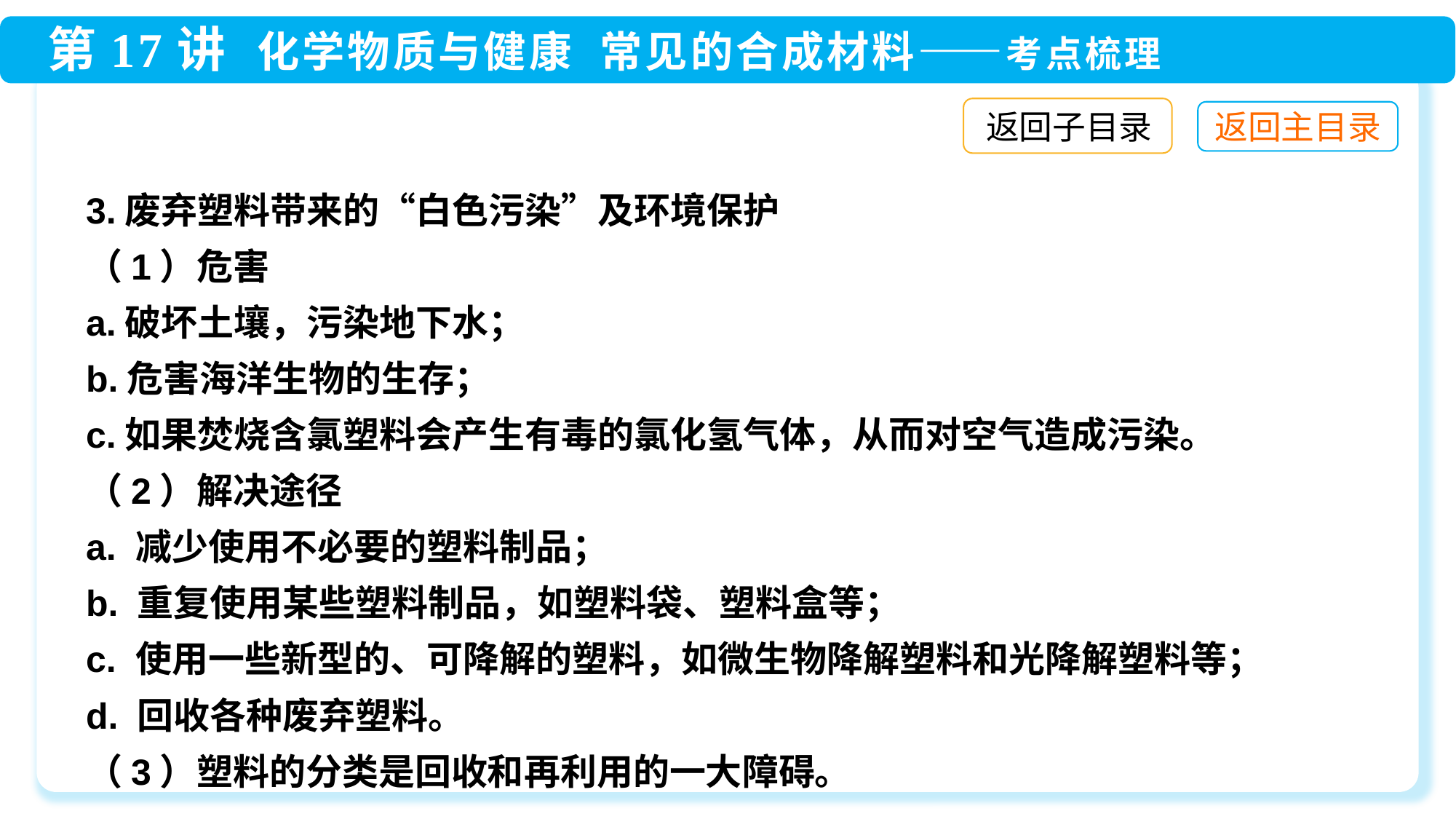

返回子目录
3.废弃塑料带来的“白色污染”及环境保护
（1）危害
a.破坏土壤，污染地下水；
b.危害海洋生物的生存；
c.如果焚烧含氯塑料会产生有毒的氯化氢气体，从而对空气造成污染。
（2）解决途径
a. 减少使用不必要的塑料制品；
b. 重复使用某些塑料制品，如塑料袋、塑料盒等；
c. 使用一些新型的、可降解的塑料，如微生物降解塑料和光降解塑料等；
d. 回收各种废弃塑料。
（3）塑料的分类是回收和再利用的一大障碍。